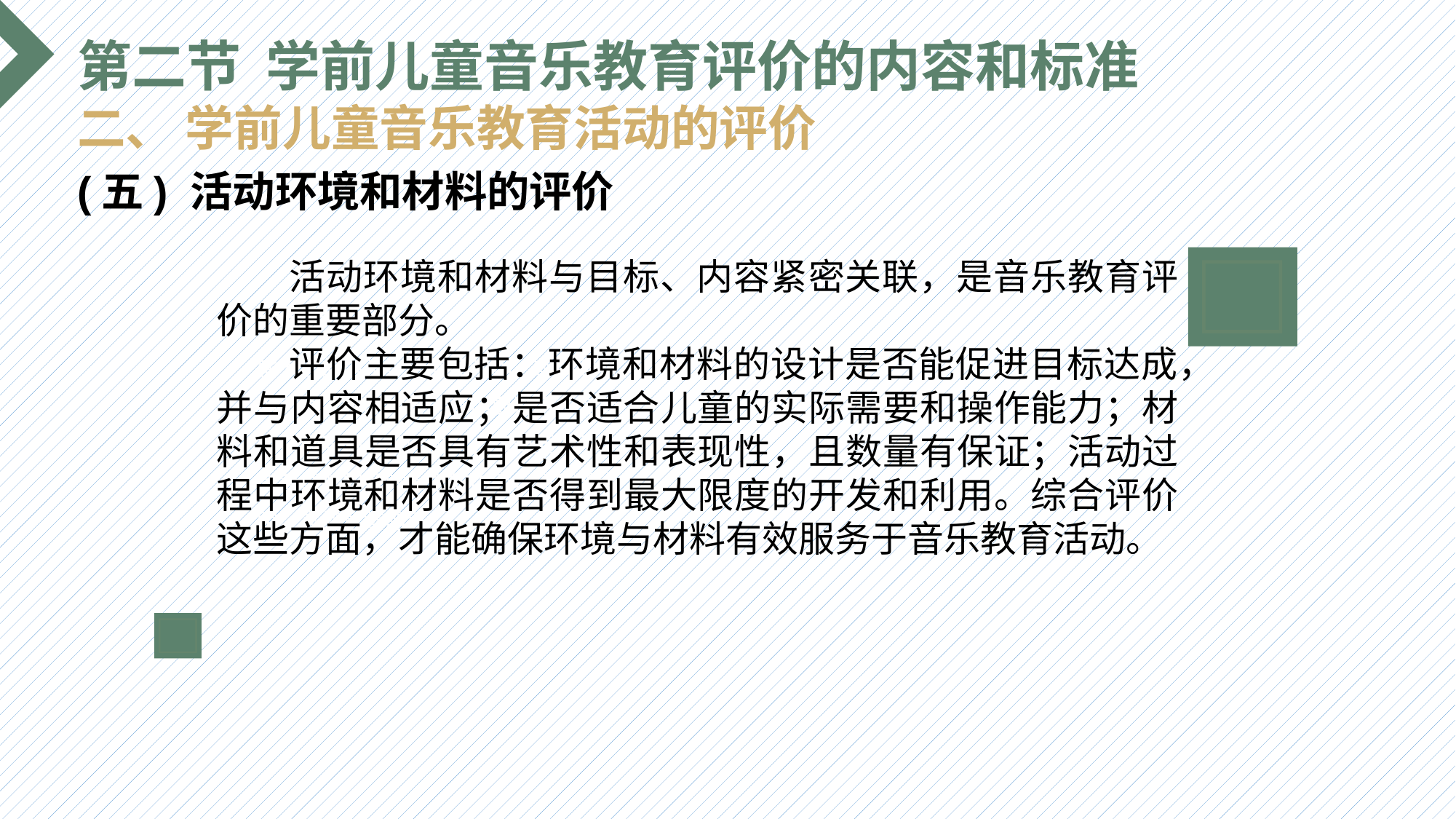

第二节  学前儿童音乐教育评价的内容和标准
二、 学前儿童音乐教育活动的评价
(五) 活动环境和材料的评价

 活动环境和材料与目标、内容紧密关联，是音乐教育评价的重要部分。
 评价主要包括：环境和材料的设计是否能促进目标达成，并与内容相适应；是否适合儿童的实际需要和操作能力；材料和道具是否具有艺术性和表现性，且数量有保证；活动过程中环境和材料是否得到最大限度的开发和利用。综合评价这些方面，才能确保环境与材料有效服务于音乐教育活动。

选题背景
输入您的内容，请简要说明，言简意赅即可输入您的内容，请简要说明，言简意赅即可输入您的内容，请简要说明，言简意赅即可输入您的内容，请简要说明，言简意赅即可